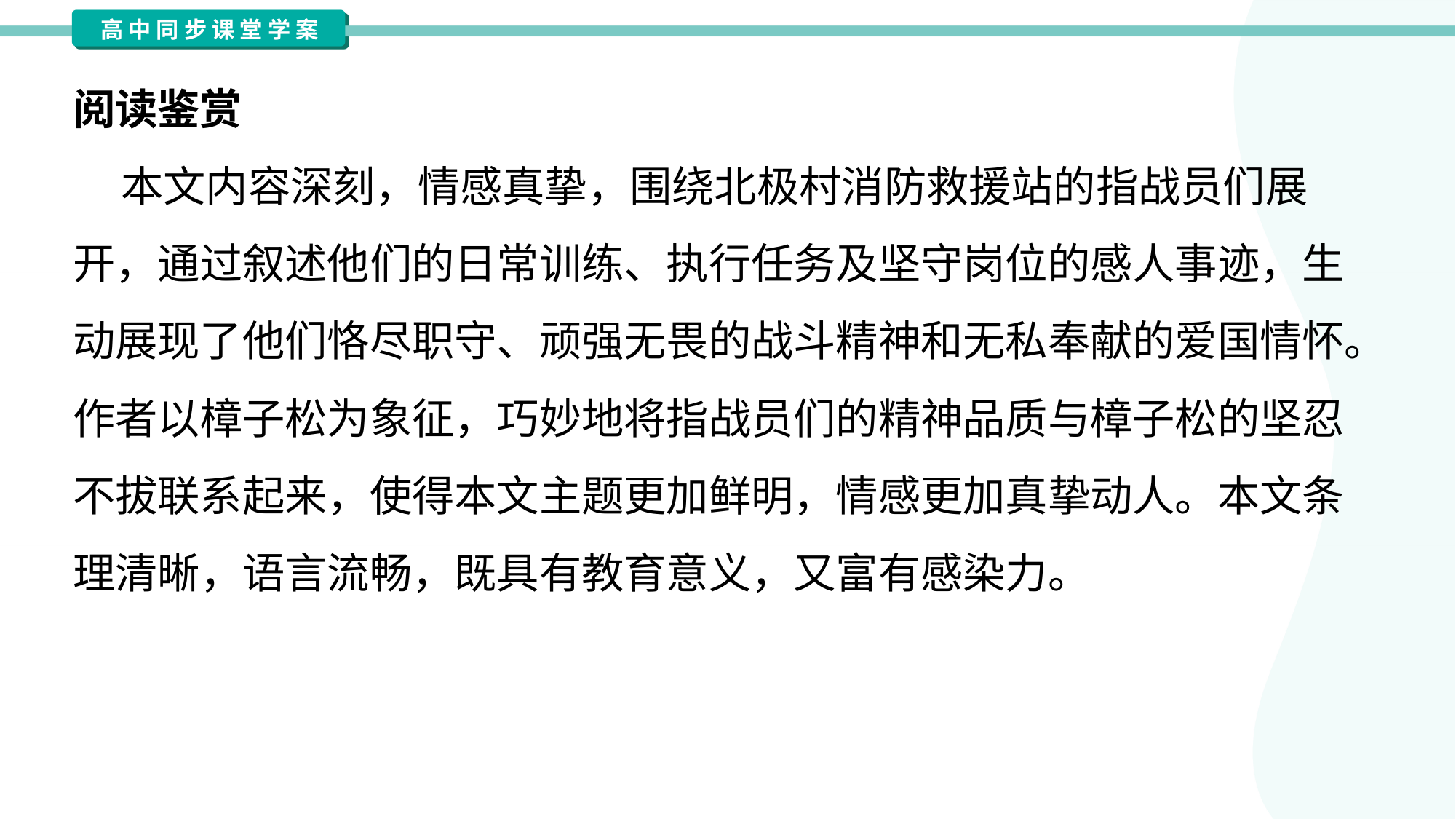

阅读鉴赏
    本文内容深刻，情感真挚，围绕北极村消防救援站的指战员们展
开，通过叙述他们的日常训练、执行任务及坚守岗位的感人事迹，生
动展现了他们恪尽职守、顽强无畏的战斗精神和无私奉献的爱国情怀。
作者以樟子松为象征，巧妙地将指战员们的精神品质与樟子松的坚忍
不拔联系起来，使得本文主题更加鲜明，情感更加真挚动人。本文条
理清晰，语言流畅，既具有教育意义，又富有感染力。